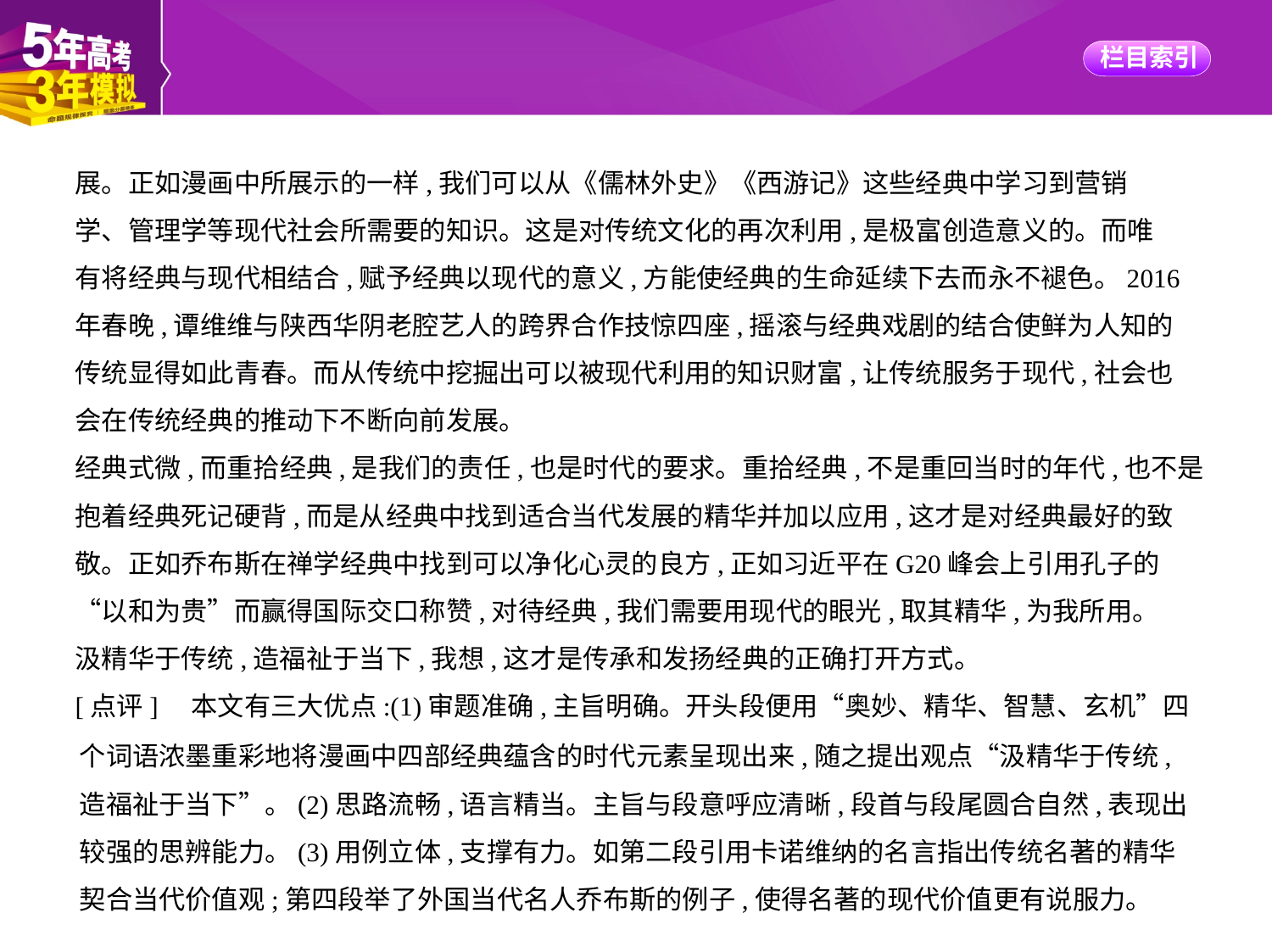

展。正如漫画中所展示的一样,我们可以从《儒林外史》《西游记》这些经典中学习到营销
学、管理学等现代社会所需要的知识。这是对传统文化的再次利用,是极富创造意义的。而唯
有将经典与现代相结合,赋予经典以现代的意义,方能使经典的生命延续下去而永不褪色。2016
年春晚,谭维维与陕西华阴老腔艺人的跨界合作技惊四座,摇滚与经典戏剧的结合使鲜为人知的
传统显得如此青春。而从传统中挖掘出可以被现代利用的知识财富,让传统服务于现代,社会也
会在传统经典的推动下不断向前发展。
经典式微,而重拾经典,是我们的责任,也是时代的要求。重拾经典,不是重回当时的年代,也不是
抱着经典死记硬背,而是从经典中找到适合当代发展的精华并加以应用,这才是对经典最好的致
敬。正如乔布斯在禅学经典中找到可以净化心灵的良方,正如习近平在G20峰会上引用孔子的
“以和为贵”而赢得国际交口称赞,对待经典,我们需要用现代的眼光,取其精华,为我所用。
汲精华于传统,造福祉于当下,我想,这才是传承和发扬经典的正确打开方式。
[点评]　本文有三大优点:(1)审题准确,主旨明确。开头段便用“奥妙、精华、智慧、玄机”四
个词语浓墨重彩地将漫画中四部经典蕴含的时代元素呈现出来,随之提出观点“汲精华于传统,
造福祉于当下”。(2)思路流畅,语言精当。主旨与段意呼应清晰,段首与段尾圆合自然,表现出
较强的思辨能力。(3)用例立体,支撑有力。如第二段引用卡诺维纳的名言指出传统名著的精华
契合当代价值观;第四段举了外国当代名人乔布斯的例子,使得名著的现代价值更有说服力。